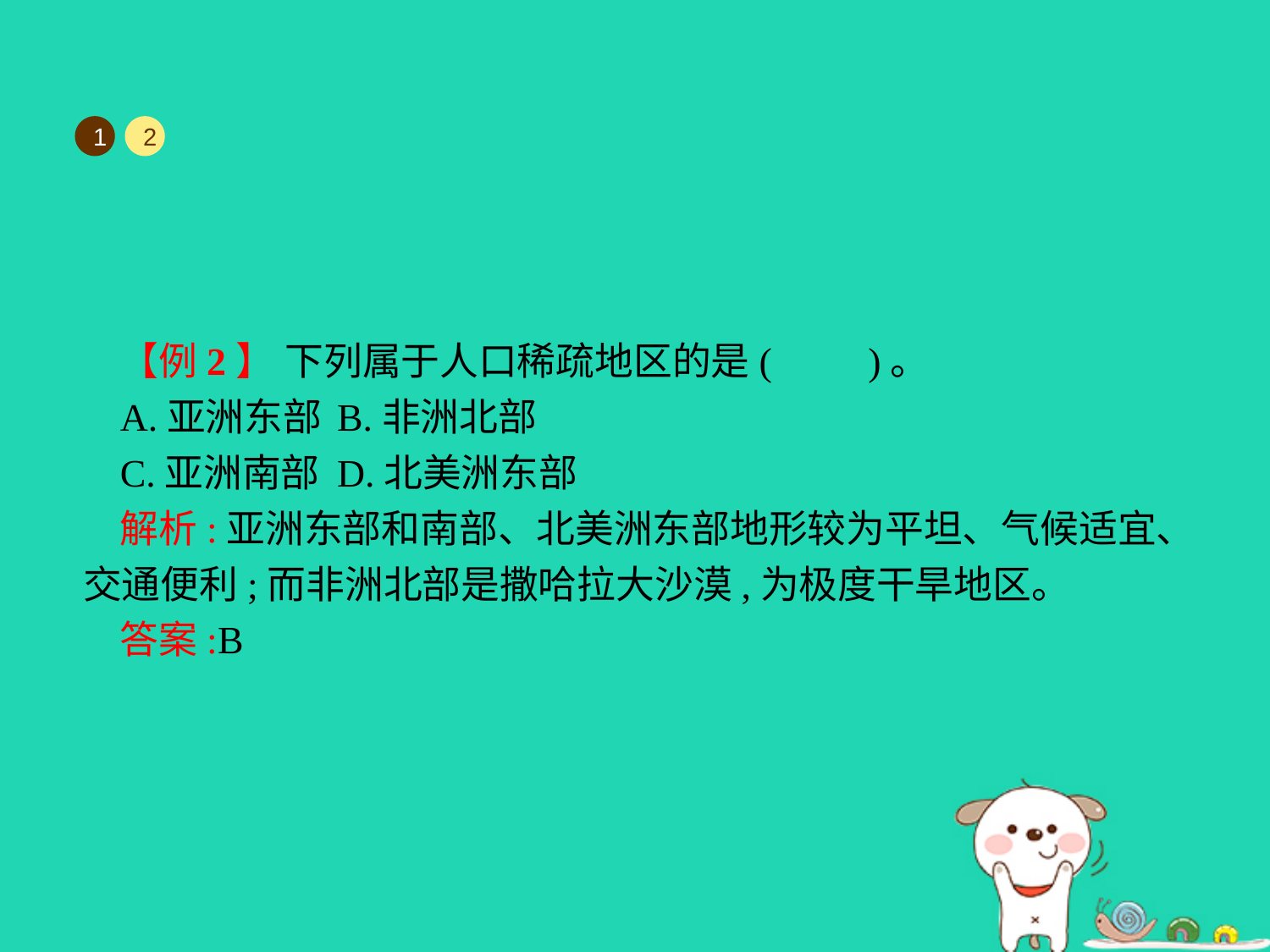

1
2
【例2】 下列属于人口稀疏地区的是(　　)。
A.亚洲东部	B.非洲北部
C.亚洲南部	D.北美洲东部
解析:亚洲东部和南部、北美洲东部地形较为平坦、气候适宜、交通便利;而非洲北部是撒哈拉大沙漠,为极度干旱地区。
答案:B